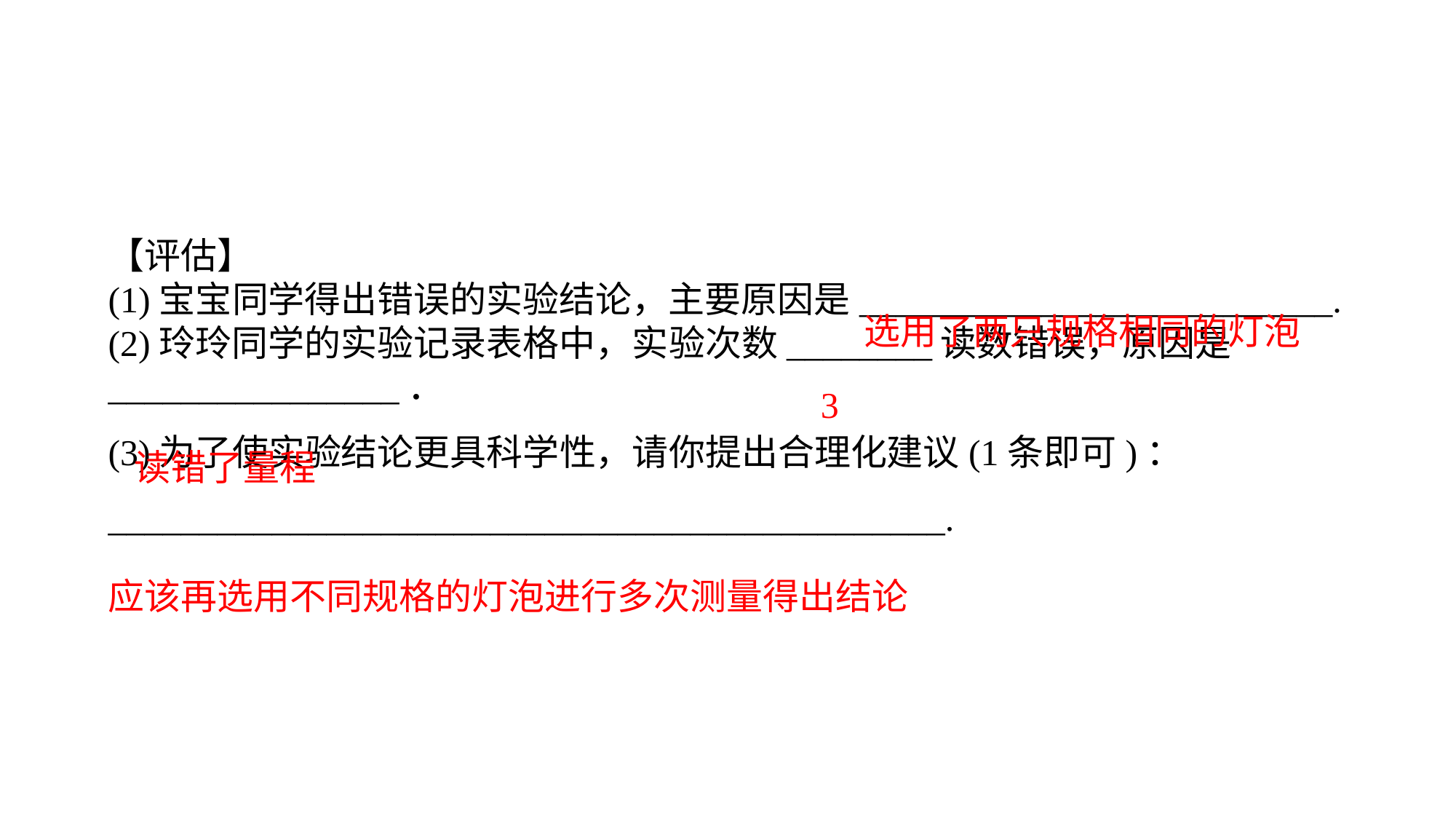

【评估】(1)宝宝同学得出错误的实验结论，主要原因是__________________________.(2)玲玲同学的实验记录表格中，实验次数________读数错误，原因是________________．(3)为了使实验结论更具科学性，请你提出合理化建议(1条即可)：______________________________________________.
选用了两只规格相同的灯泡
3
读错了量程
应该再选用不同规格的灯泡进行多次测量得出结论